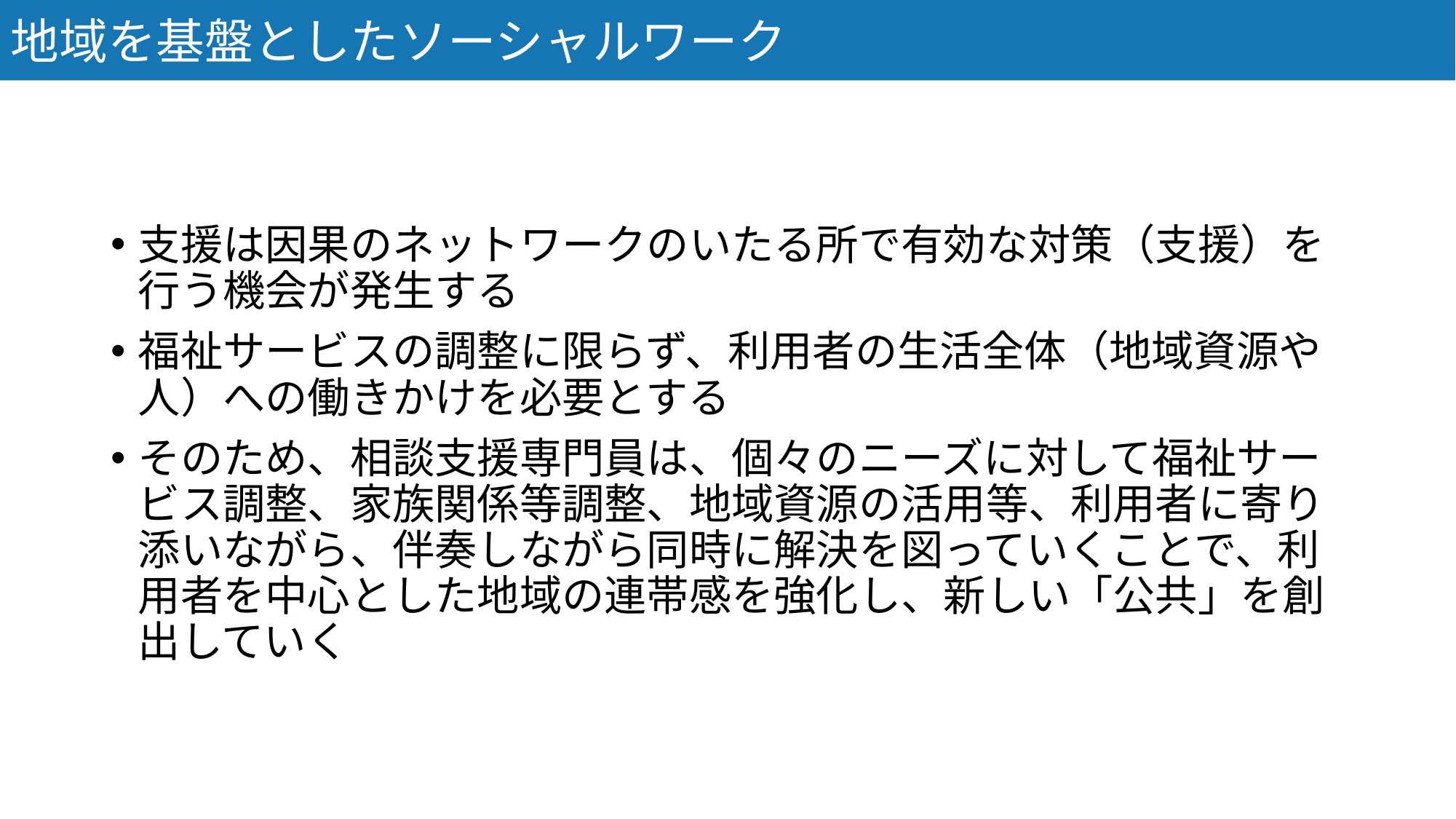

地域を基盤としたソーシャルワーク
#
支援は因果のネットワークのいたる所で有効な対策（支援）を行う機会が発生する
福祉サービスの調整に限らず、利用者の生活全体（地域資源や人）への働きかけを必要とする
そのため、相談支援専門員は、個々のニーズに対して福祉サービス調整、家族関係等調整、地域資源の活用等、利用者に寄り添いながら、伴奏しながら同時に解決を図っていくことで、利用者を中心とした地域の連帯感を強化し、新しい「公共」を創出していく